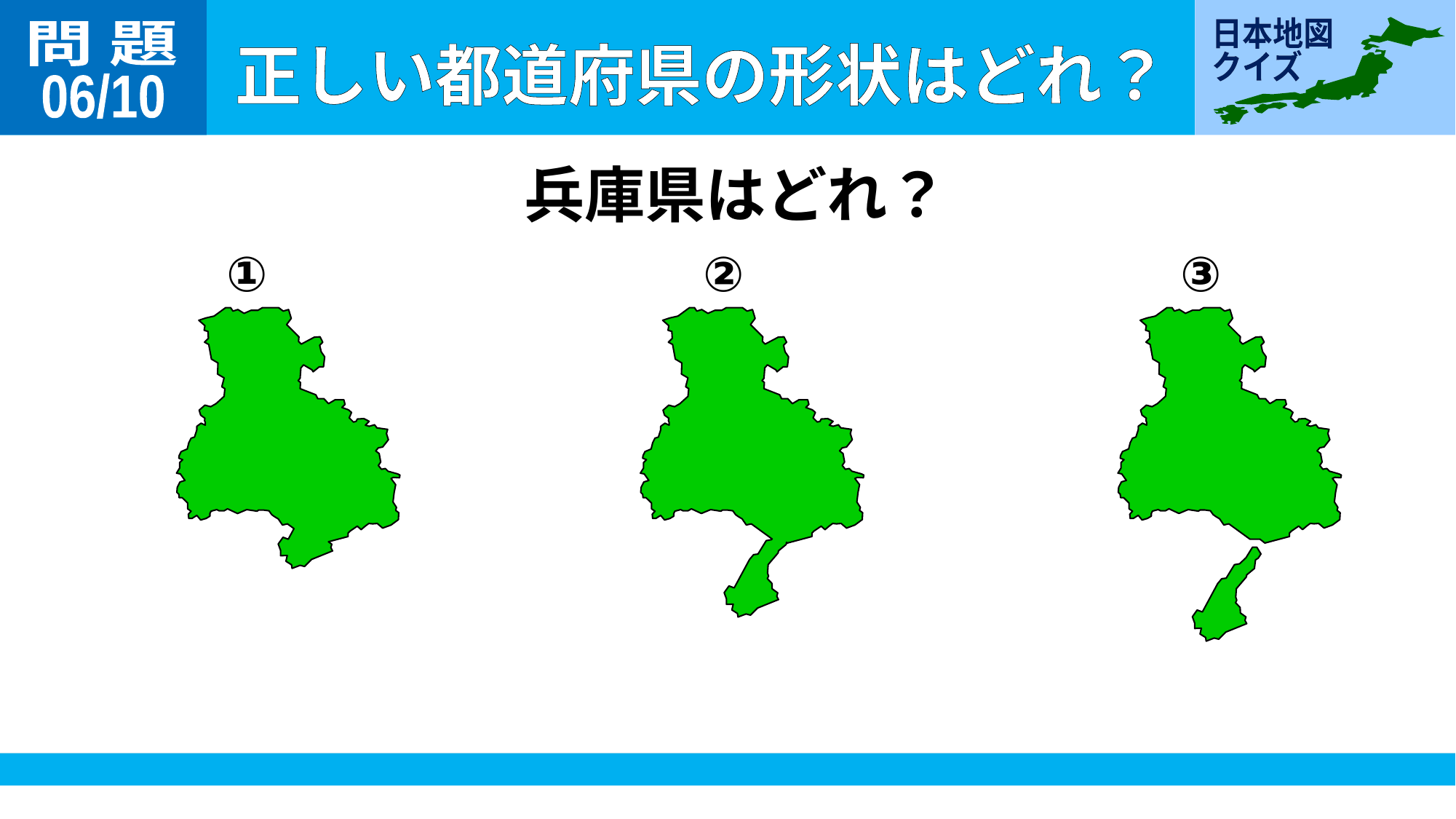

問 題
06/10
兵庫県はどれ？
①
②
③